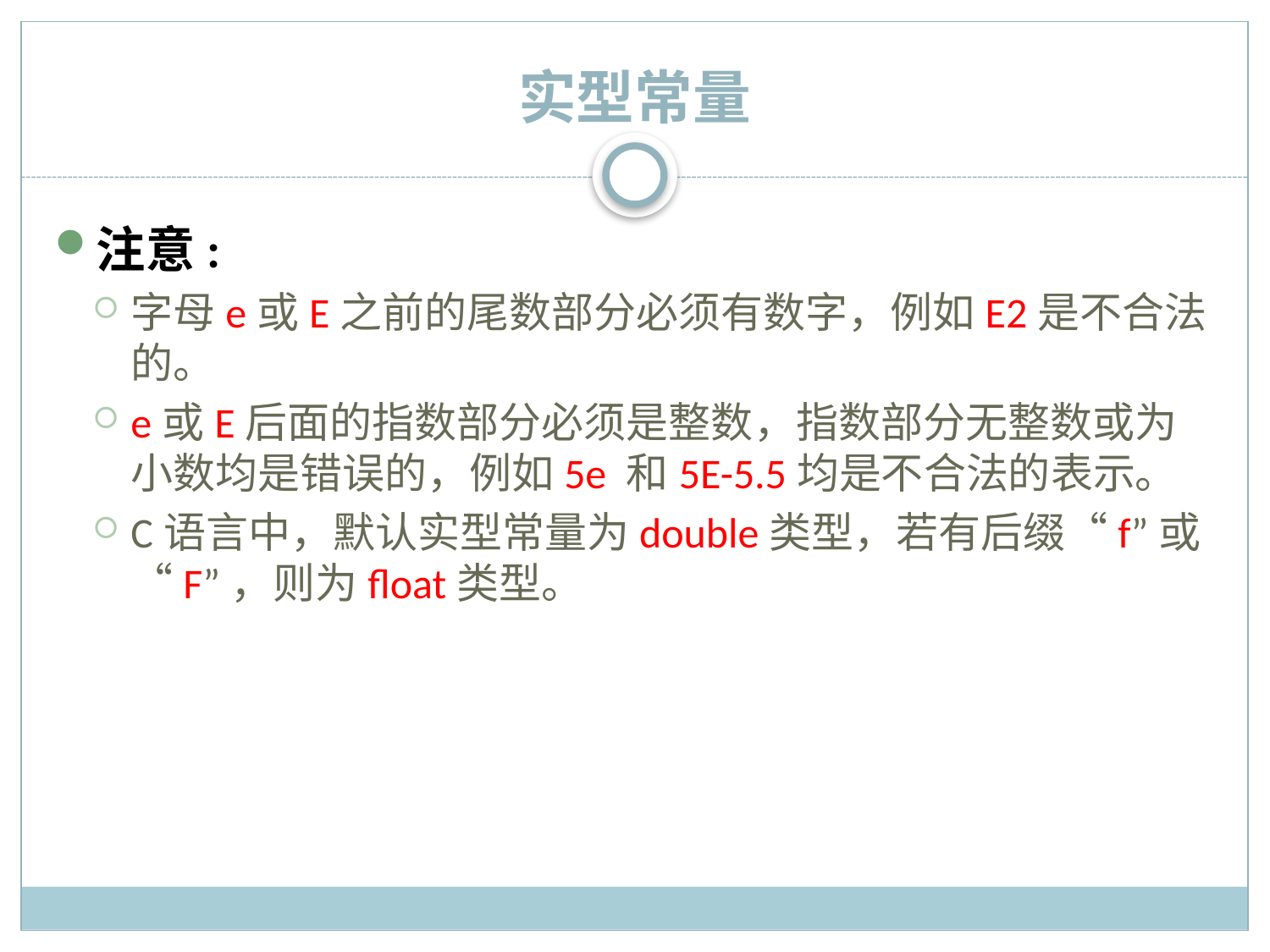

# 实型常量
注意:
字母e或E之前的尾数部分必须有数字，例如E2是不合法的。
e或E后面的指数部分必须是整数，指数部分无整数或为小数均是错误的，例如5e 和5E-5.5均是不合法的表示。
C语言中，默认实型常量为double类型，若有后缀“f”或“F”，则为float类型。